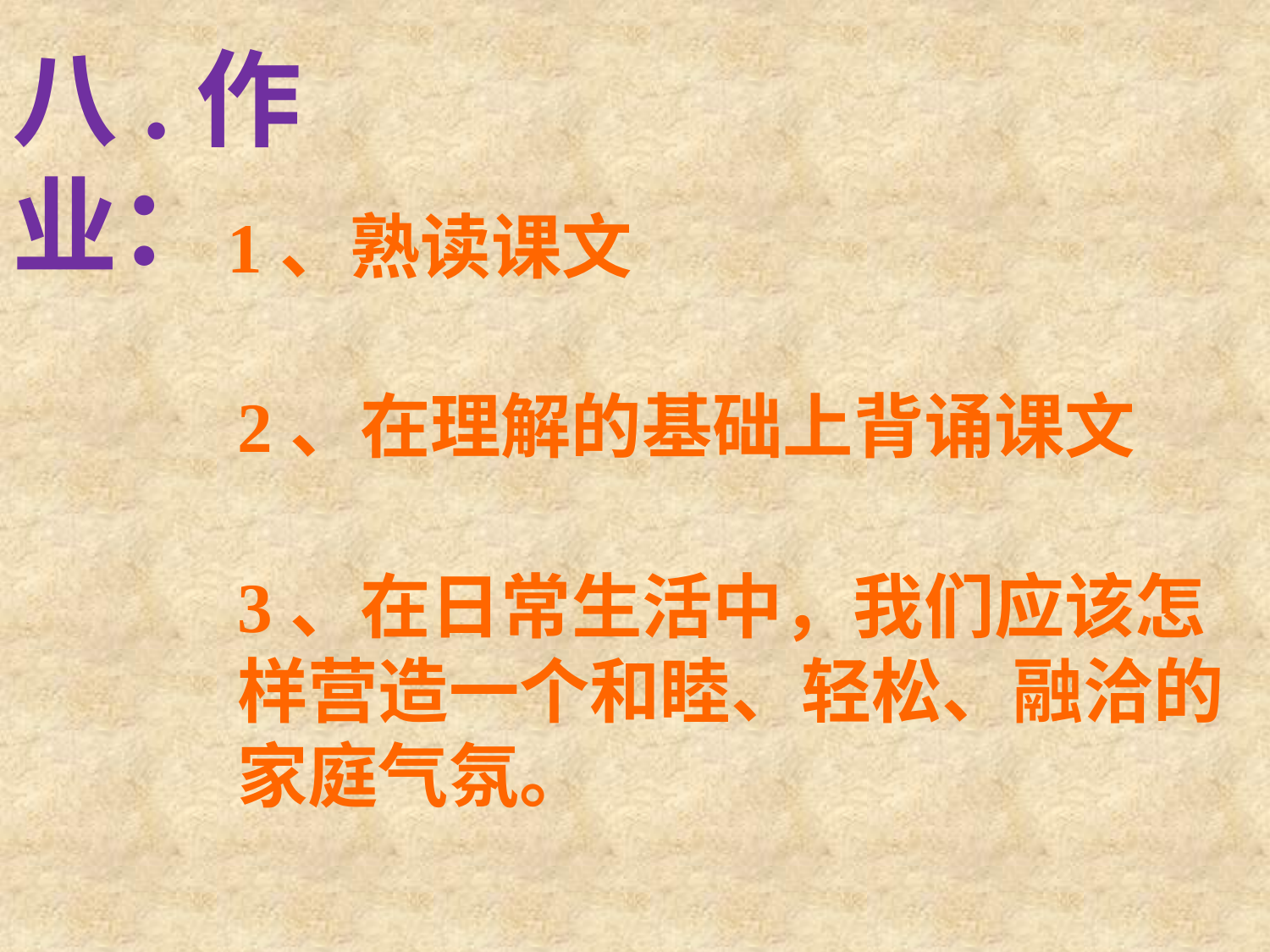

八.作业：
1、熟读课文
2、在理解的基础上背诵课文
3、在日常生活中，我们应该怎样营造一个和睦、轻松、融洽的家庭气氛。